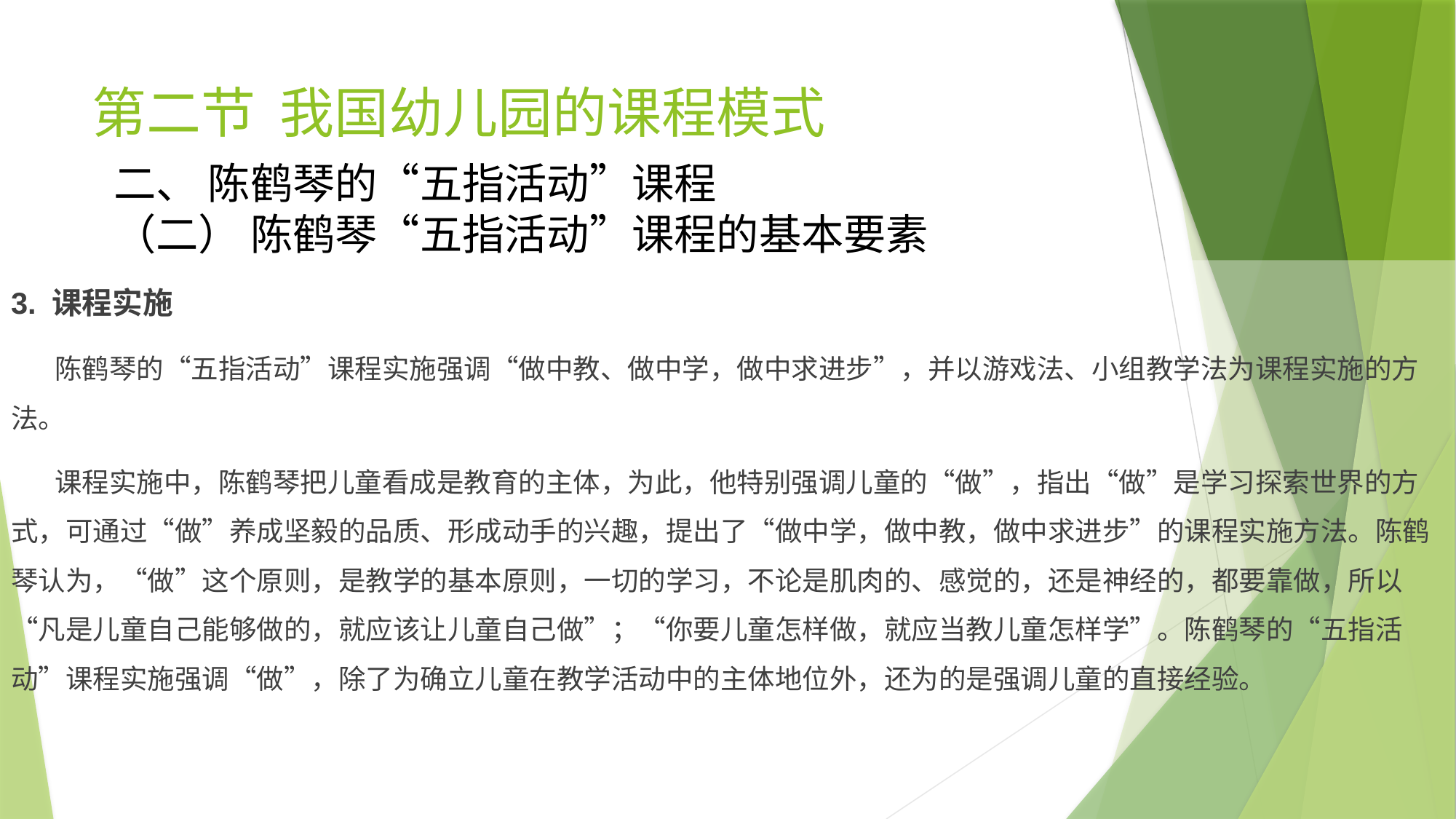

# 第二节  我国幼儿园的课程模式
二、 陈鹤琴的“五指活动”课程
（二） 陈鹤琴“五指活动”课程的基本要素
3. 课程实施
      陈鹤琴的“五指活动”课程实施强调“做中教、做中学，做中求进步”，并以游戏法、小组教学法为课程实施的方法。
      课程实施中，陈鹤琴把儿童看成是教育的主体，为此，他特别强调儿童的“做”，指出“做”是学习探索世界的方式，可通过“做”养成坚毅的品质、形成动手的兴趣，提出了“做中学，做中教，做中求进步”的课程实施方法。陈鹤琴认为，“做”这个原则，是教学的基本原则，一切的学习，不论是肌肉的、感觉的，还是神经的，都要靠做，所以“凡是儿童自己能够做的，就应该让儿童自己做”；“你要儿童怎样做，就应当教儿童怎样学”。陈鹤琴的“五指活动”课程实施强调“做”，除了为确立儿童在教学活动中的主体地位外，还为的是强调儿童的直接经验。